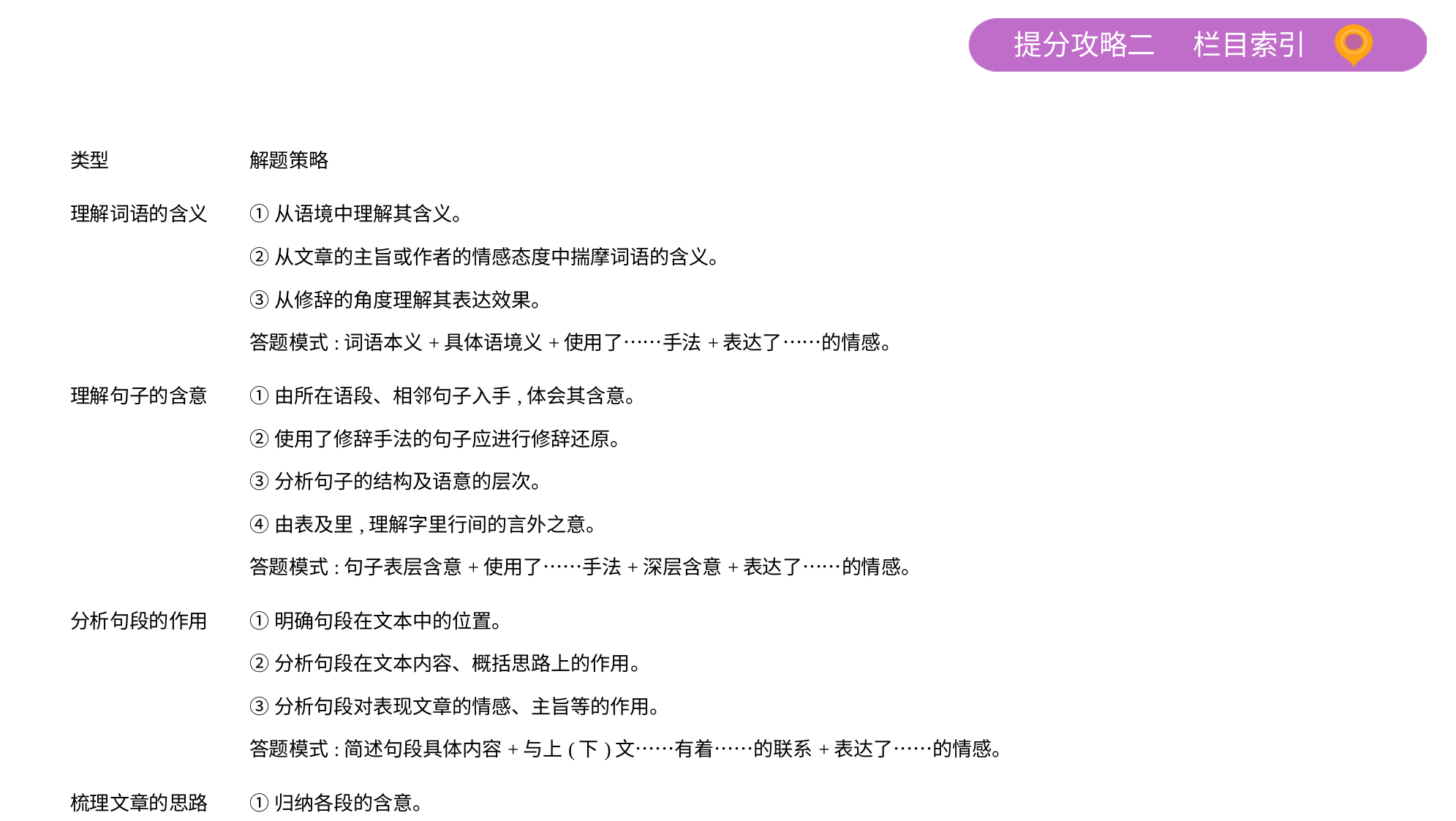

| 类型 | 解题策略 |
| --- | --- |
| 理解词语的含义 | ①从语境中理解其含义。 ②从文章的主旨或作者的情感态度中揣摩词语的含义。 ③从修辞的角度理解其表达效果。 答题模式:词语本义+具体语境义+使用了……手法+表达了……的情感。 |
| 理解句子的含意 | ①由所在语段、相邻句子入手,体会其含意。 ②使用了修辞手法的句子应进行修辞还原。 ③分析句子的结构及语意的层次。 ④由表及里,理解字里行间的言外之意。 答题模式:句子表层含意+使用了……手法+深层含意+表达了……的情感。 |
| 分析句段的作用 | ①明确句段在文本中的位置。 ②分析句段在文本内容、概括思路上的作用。 ③分析句段对表现文章的情感、主旨等的作用。 答题模式:简述句段具体内容+与上(下)文……有着……的联系+表达了……的情感。 |
| 梳理文章的思路 | ①归纳各段的含意。 ②分析段落之间的内在联系。 ③理清文章的线索和层次。 |